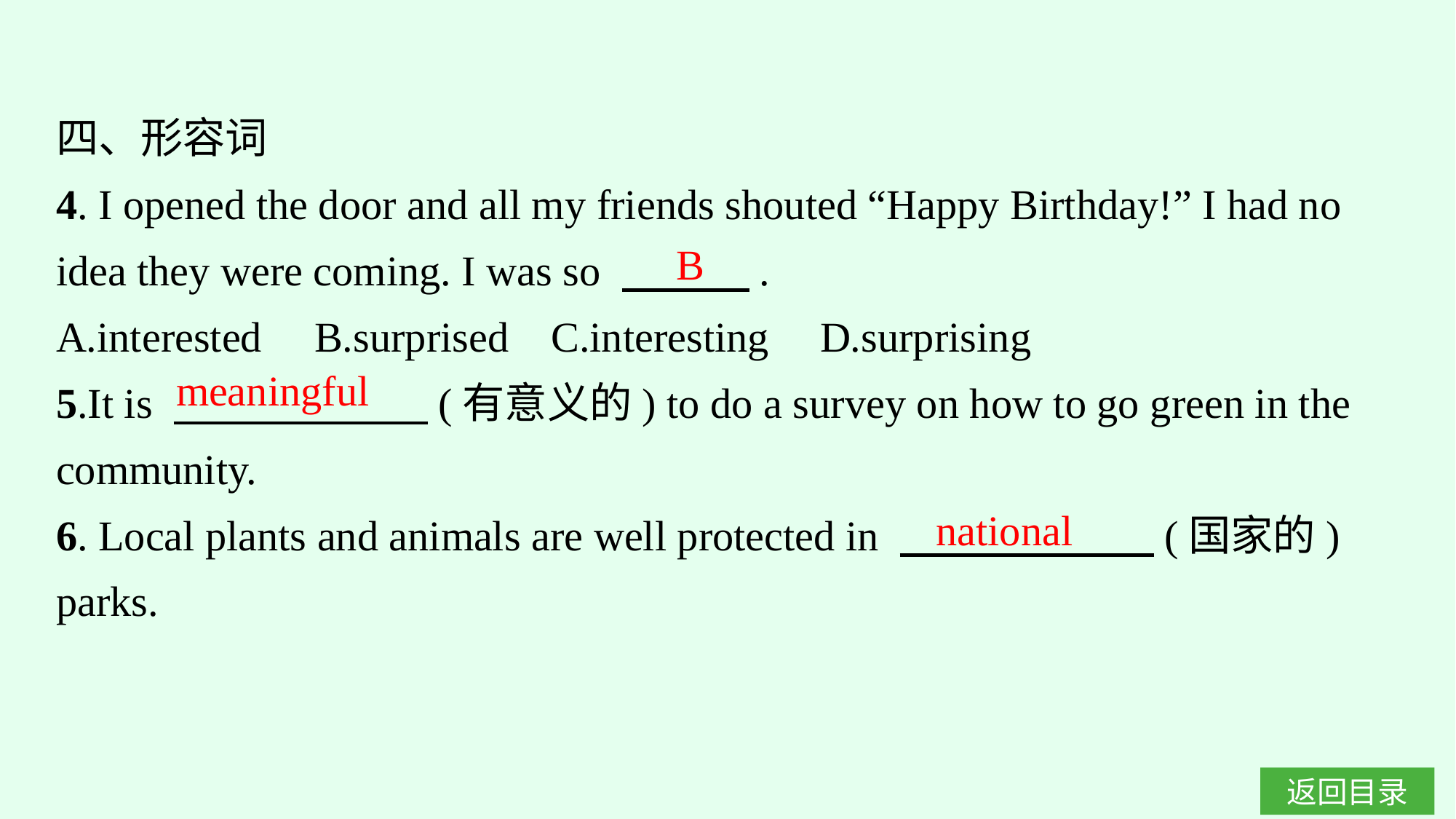

四、形容词
4. I opened the door and all my friends shouted “Happy Birthday!” I had no idea they were coming. I was so 　　　.
A.interested	B.surprised    C.interesting	D.surprising
5.It is 　　　　　　(有意义的) to do a survey on how to go green in the community.
6. Local plants and animals are well protected in 　　　　　　(国家的) parks.
B
meaningful
national